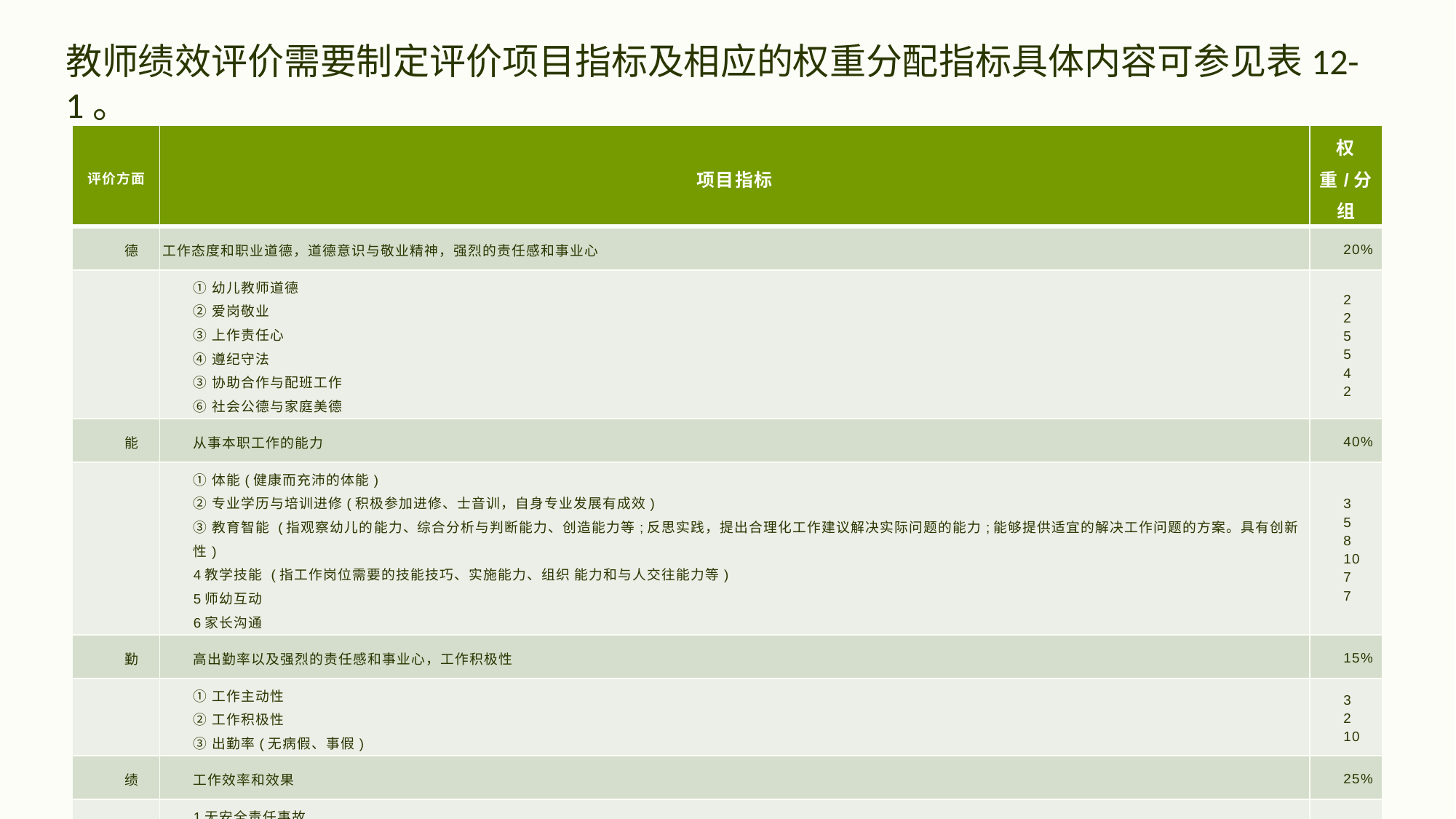

# 教师绩效评价需要制定评价项目指标及相应的权重分配指标具体内容可参见表12-1。
| 评价方面 | 项目指标 | 权重/分组 |
| --- | --- | --- |
| 德 | 工作态度和职业道德，道德意识与敬业精神，强烈的责任感和事业心 | 20% |
|  | ①幼儿教师道德 ②爱岗敬业 ③上作责任心 ④遵纪守法 ③协助合作与配班工作 ⑥社会公德与家庭美德 | 2 2 5 5 4 2 |
| 能 | 从事本职工作的能力 | 40% |
|  | ①体能(健康而充沛的体能) ②专业学历与培训进修(积极参加进修、士音训，自身专业发展有成效) ③教育智能 (指观察幼儿的能力、综合分析与判断能力、创造能力等;反思实践，提出合理化工作建议解决实际问题的能力;能够提供适宜的解决工作问题的方案。具有创新性) 4教学技能 (指工作岗位需要的技能技巧、实施能力、组织 能力和与人交往能力等) 5师幼互动 6家长沟通 | 3 5 8 10 7 7 |
| 勤 | 高出勤率以及强烈的责任感和事业心，工作积极性 | 15% |
|  | ①工作主动性 ②工作积极性 ③出勤率(无病假、事假) | 3 2 10 |
| 绩 | 工作效率和效果 | 25% |
|  | 1无安全责任事故 2完成岗位工作的实绩(日常工作检查、评比结果) 3参与园内教研活动 4个人教科研成果 (备课笔记、观摩课、论文、课题研究清况) 5岗位之外的绩效(党、团、工会及社区公益活动) | 5 5 5 8 2 |